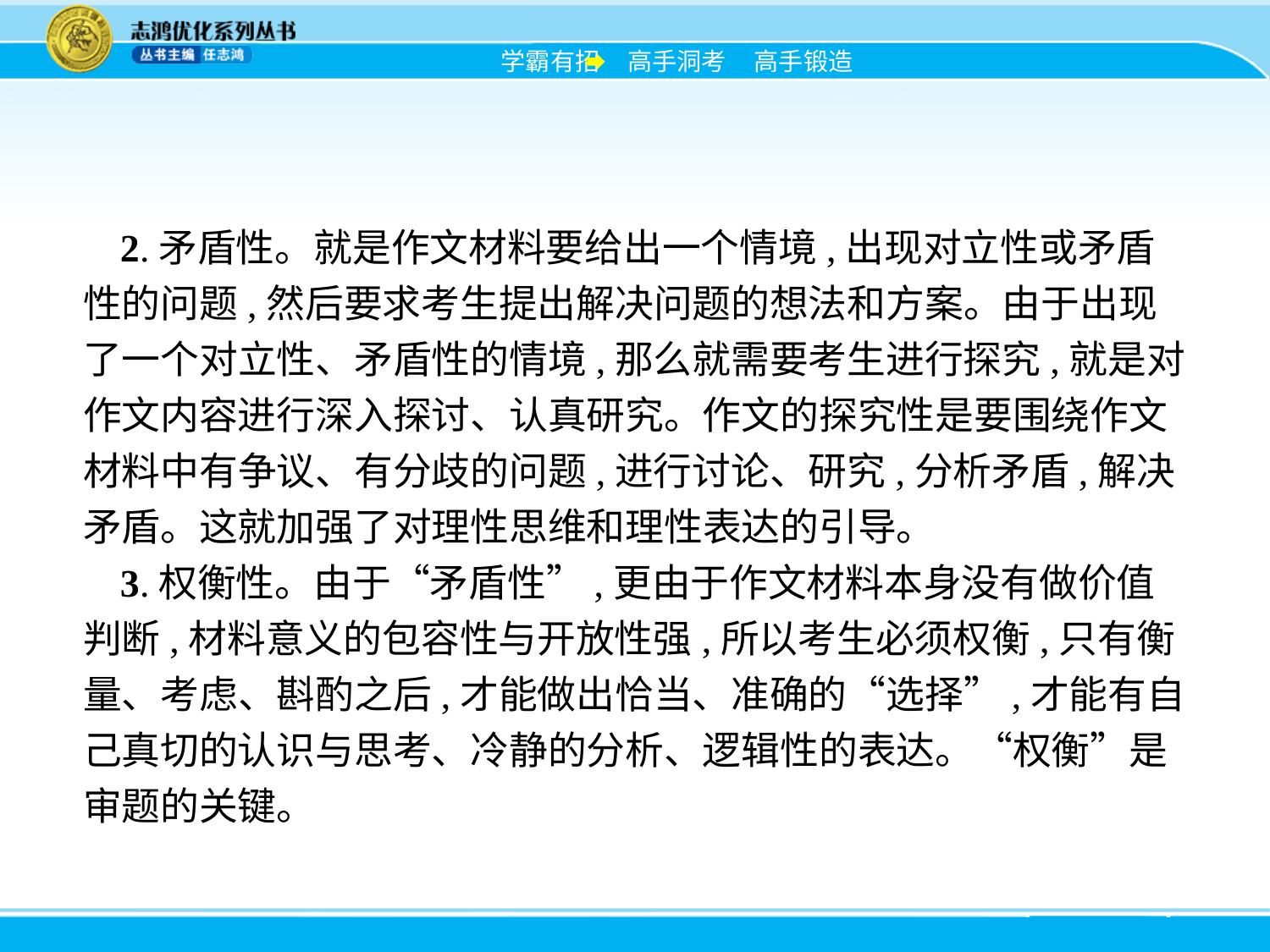

2.矛盾性。就是作文材料要给出一个情境,出现对立性或矛盾性的问题,然后要求考生提出解决问题的想法和方案。由于出现了一个对立性、矛盾性的情境,那么就需要考生进行探究,就是对作文内容进行深入探讨、认真研究。作文的探究性是要围绕作文材料中有争议、有分歧的问题,进行讨论、研究,分析矛盾,解决矛盾。这就加强了对理性思维和理性表达的引导。
3.权衡性。由于“矛盾性”,更由于作文材料本身没有做价值判断,材料意义的包容性与开放性强,所以考生必须权衡,只有衡量、考虑、斟酌之后,才能做出恰当、准确的“选择”,才能有自己真切的认识与思考、冷静的分析、逻辑性的表达。“权衡”是审题的关键。